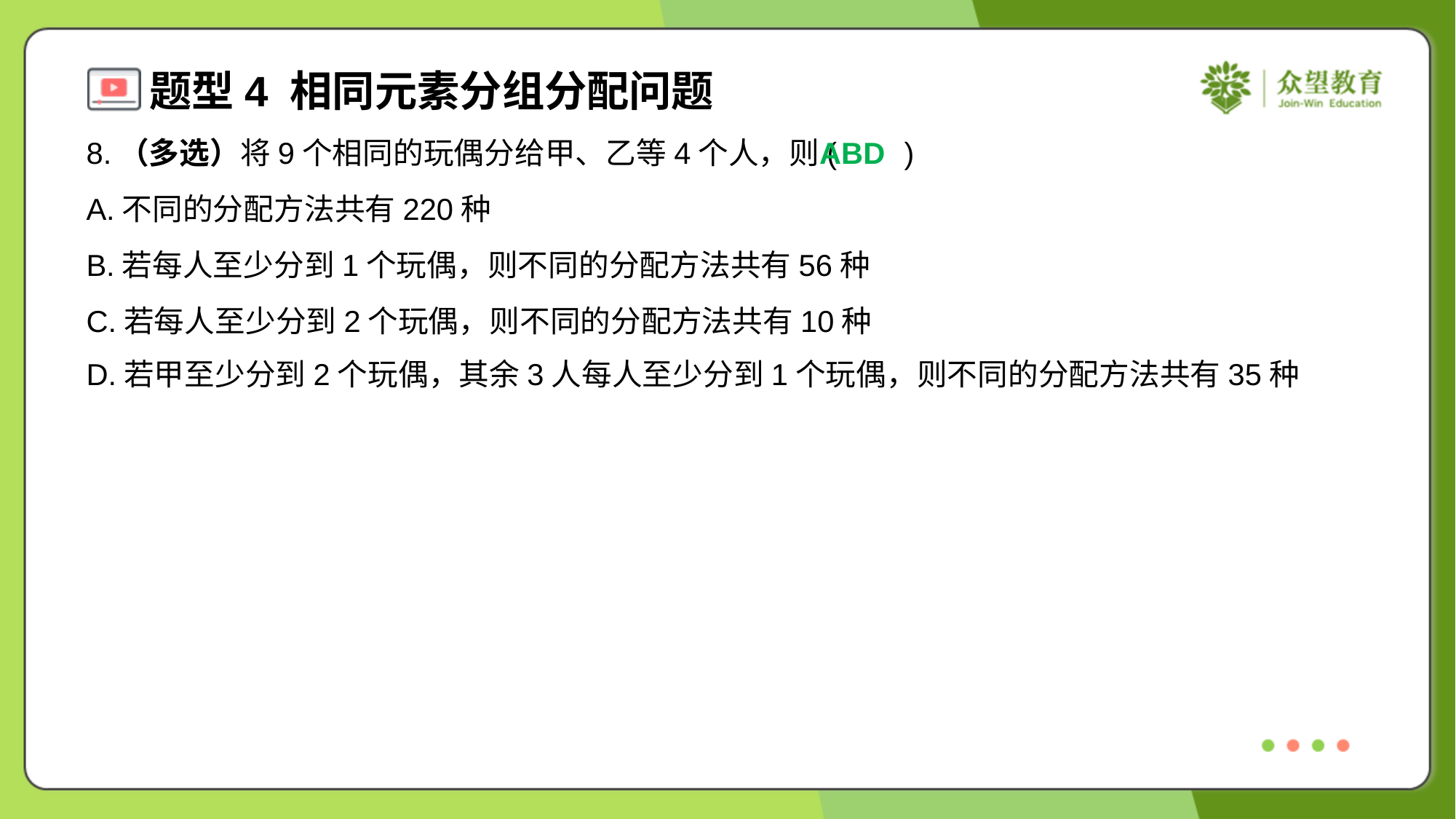

8.（多选）将9个相同的玩偶分给甲、乙等4个人，则(        )
ABD
A.不同的分配方法共有220种
B.若每人至少分到1个玩偶，则不同的分配方法共有56种
C.若每人至少分到2个玩偶，则不同的分配方法共有10种
D.若甲至少分到2个玩偶，其余3人每人至少分到1个玩偶，则不同的分配方法共有35种